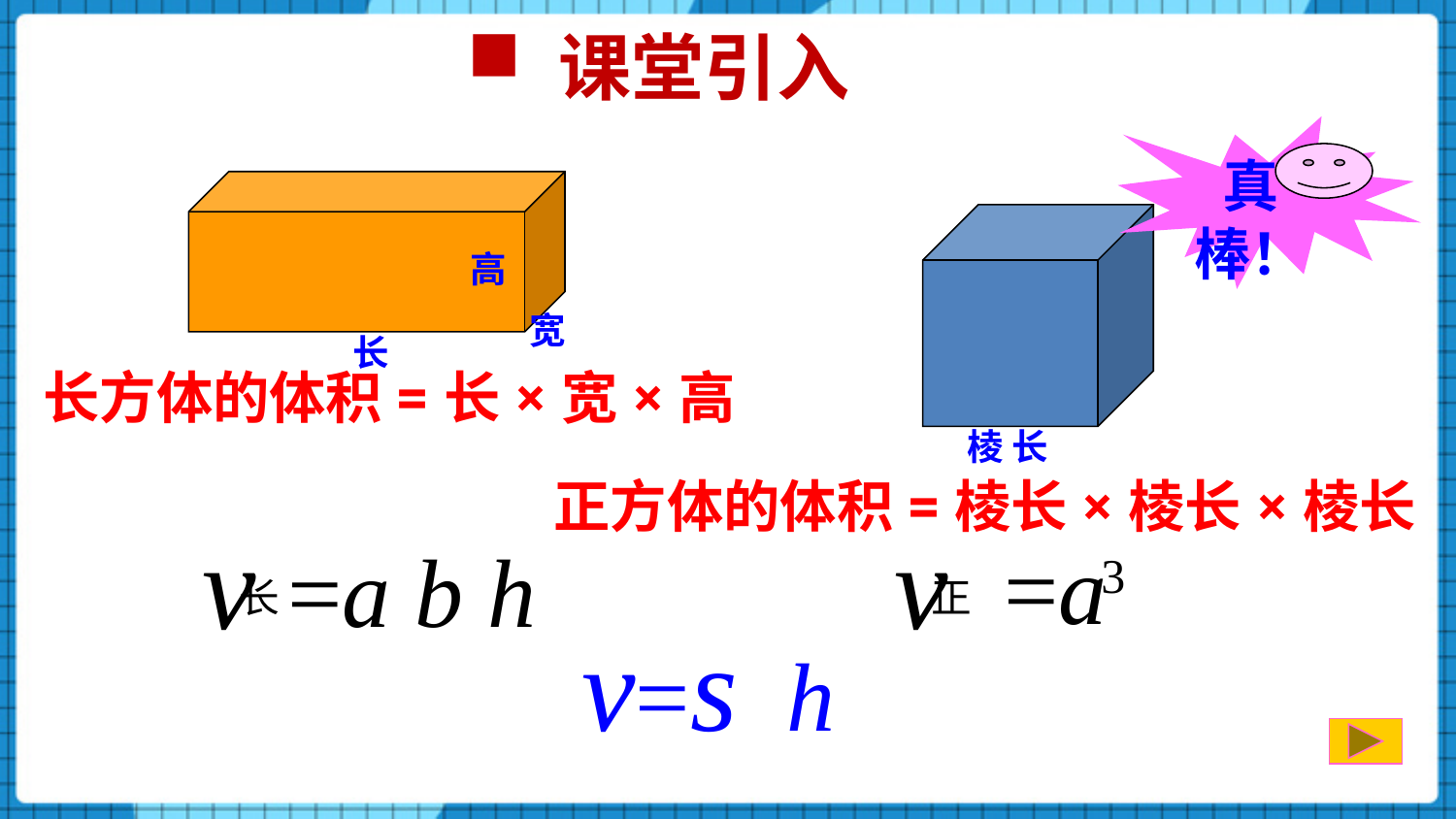

课堂引入

真 棒！

高
宽
长
长方体的体积=长×宽×高
棱 长

正方体的体积=棱长×棱长×棱长
v
长
=a b h

v
=a
3
正

v=s  h